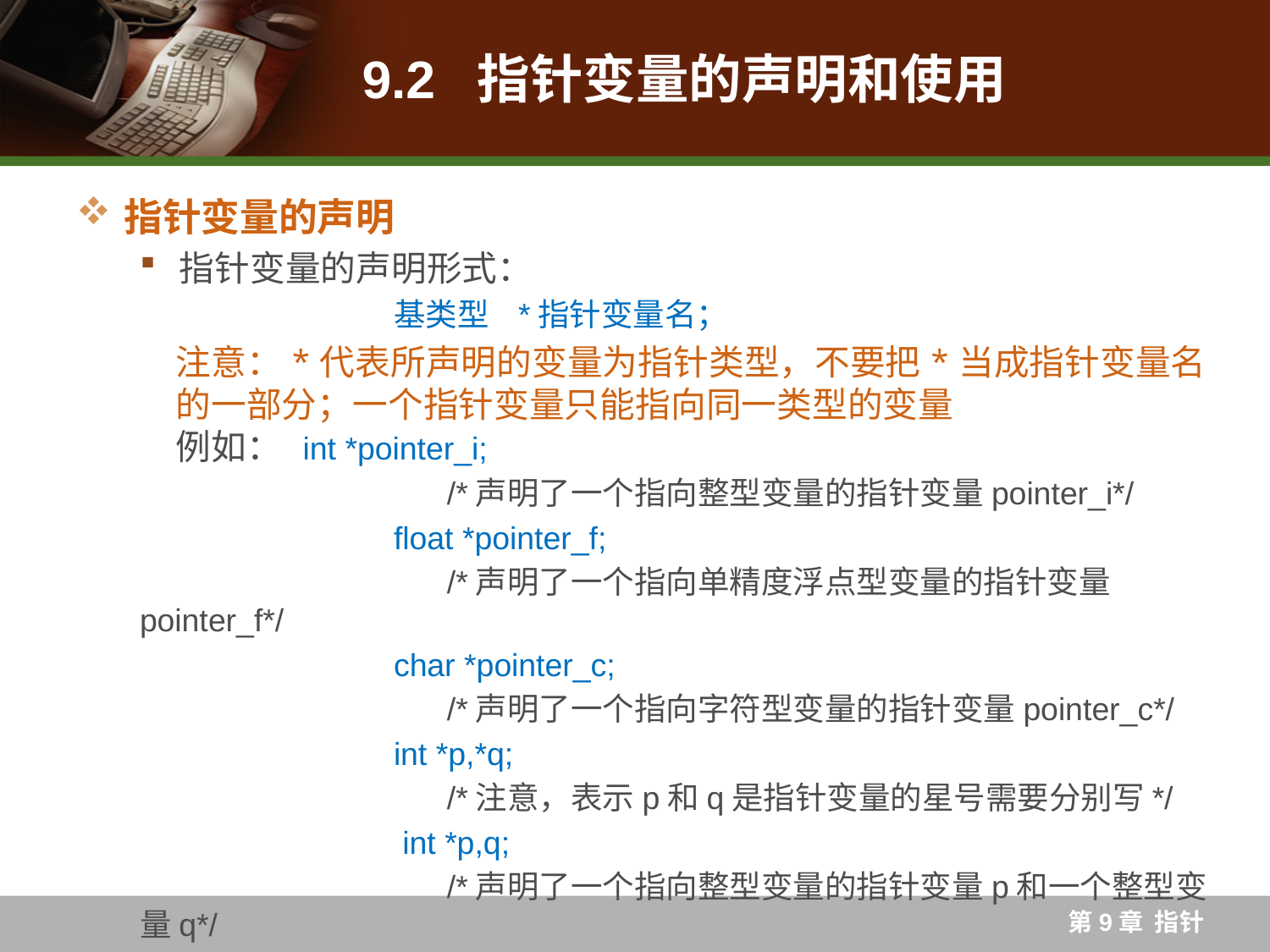

# 9.2  指针变量的声明和使用
指针变量的声明
指针变量的声明形式：
		基类型   *指针变量名；
注意：*代表所声明的变量为指针类型，不要把*当成指针变量名的一部分；一个指针变量只能指向同一类型的变量
例如：	int *pointer_i;
		      /*声明了一个指向整型变量的指针变量pointer_i*/
 		float *pointer_f;
		      /*声明了一个指向单精度浮点型变量的指针变量pointer_f*/
    		char *pointer_c;
		      /*声明了一个指向字符型变量的指针变量pointer_c*/
   		int *p,*q;
		      /*注意，表示p和q是指针变量的星号需要分别写*/
    		 int *p,q;
		      /*声明了一个指向整型变量的指针变量p和一个整型变量q*/

第9章  指针